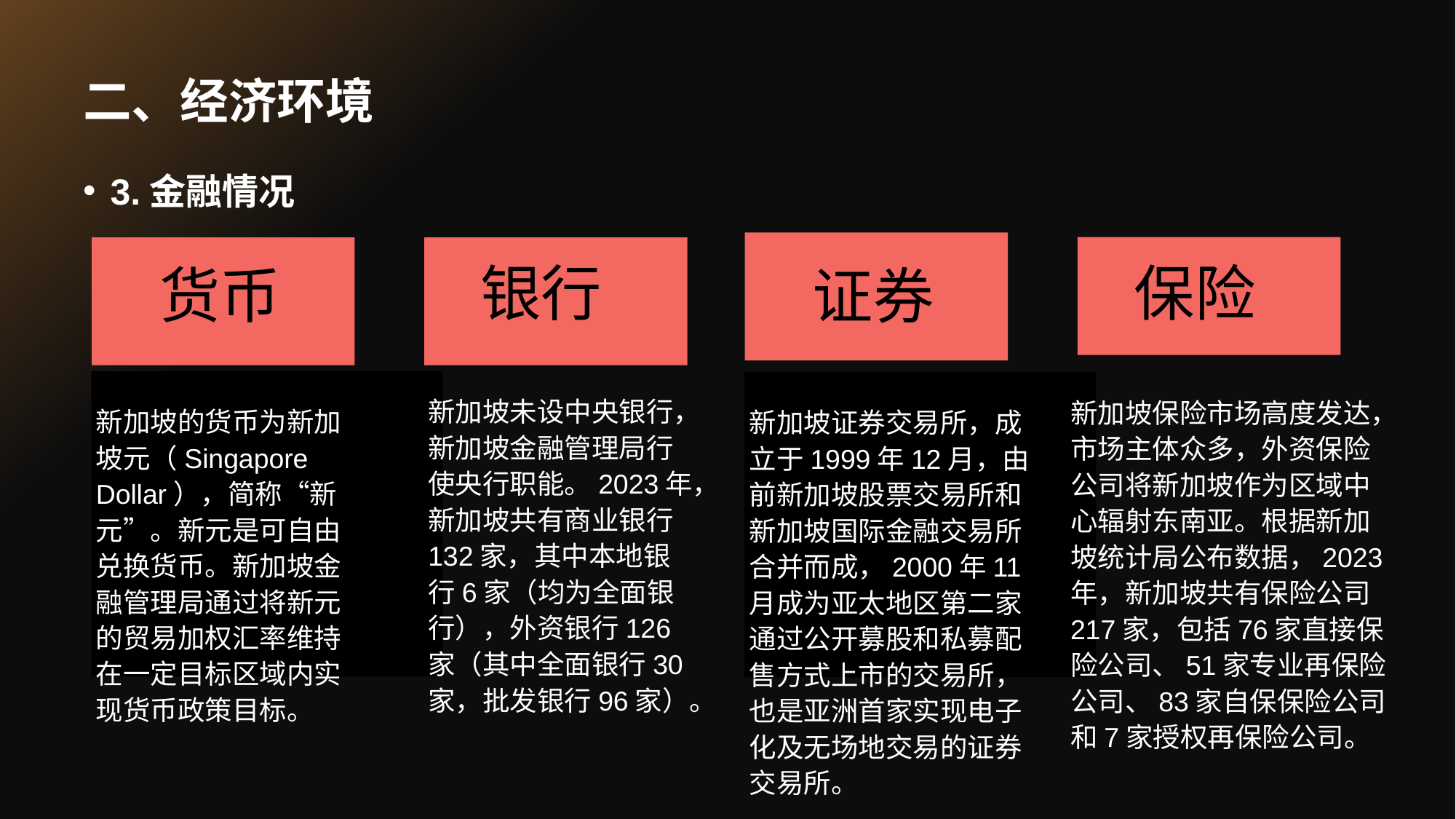

# 二、经济环境
3.金融情况

保险
银行
货币

证券

新加坡未设中央银行，新加坡金融管理局行使央行职能。2023年，新加坡共有商业银行132家，其中本地银行6家（均为全面银行），外资银行126家（其中全面银行30家，批发银行96家）。
新加坡保险市场高度发达，市场主体众多，外资保险公司将新加坡作为区域中心辐射东南亚。根据新加坡统计局公布数据，2023年，新加坡共有保险公司217家，包括76家直接保险公司、51家专业再保险公司、83家自保保险公司和7家授权再保险公司。
新加坡的货币为新加坡元（Singapore Dollar），简称“新元”。新元是可自由兑换货币。新加坡金融管理局通过将新元的贸易加权汇率维持在一定目标区域内实现货币政策目标。
新加坡证券交易所，成立于1999年12月，由前新加坡股票交易所和新加坡国际金融交易所合并而成，2000年11月成为亚太地区第二家通过公开募股和私募配售方式上市的交易所，也是亚洲首家实现电子化及无场地交易的证券交易所。